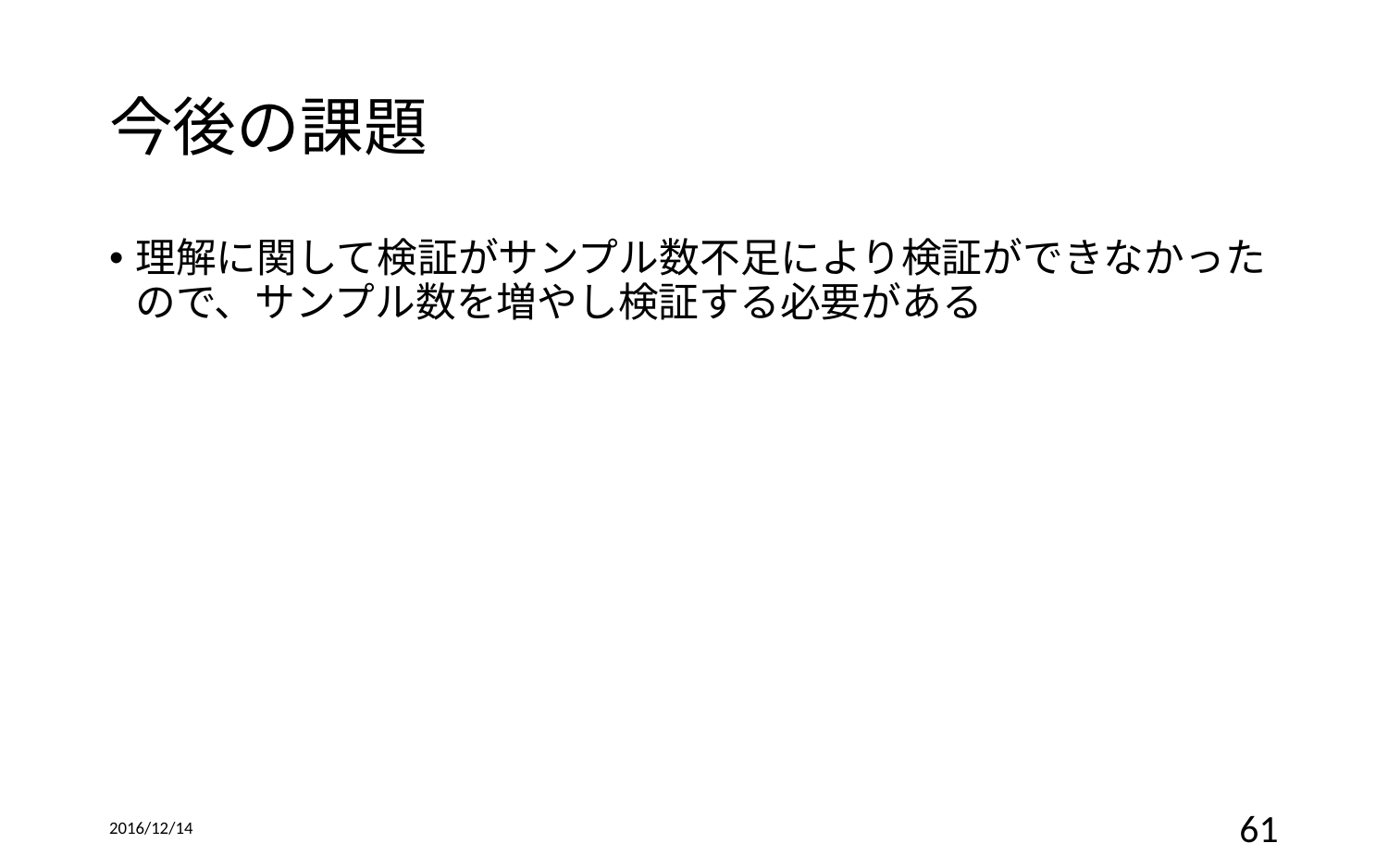

# 今後の課題
理解に関して検証がサンプル数不足により検証ができなかったので、サンプル数を増やし検証する必要がある

2016/12/14
61